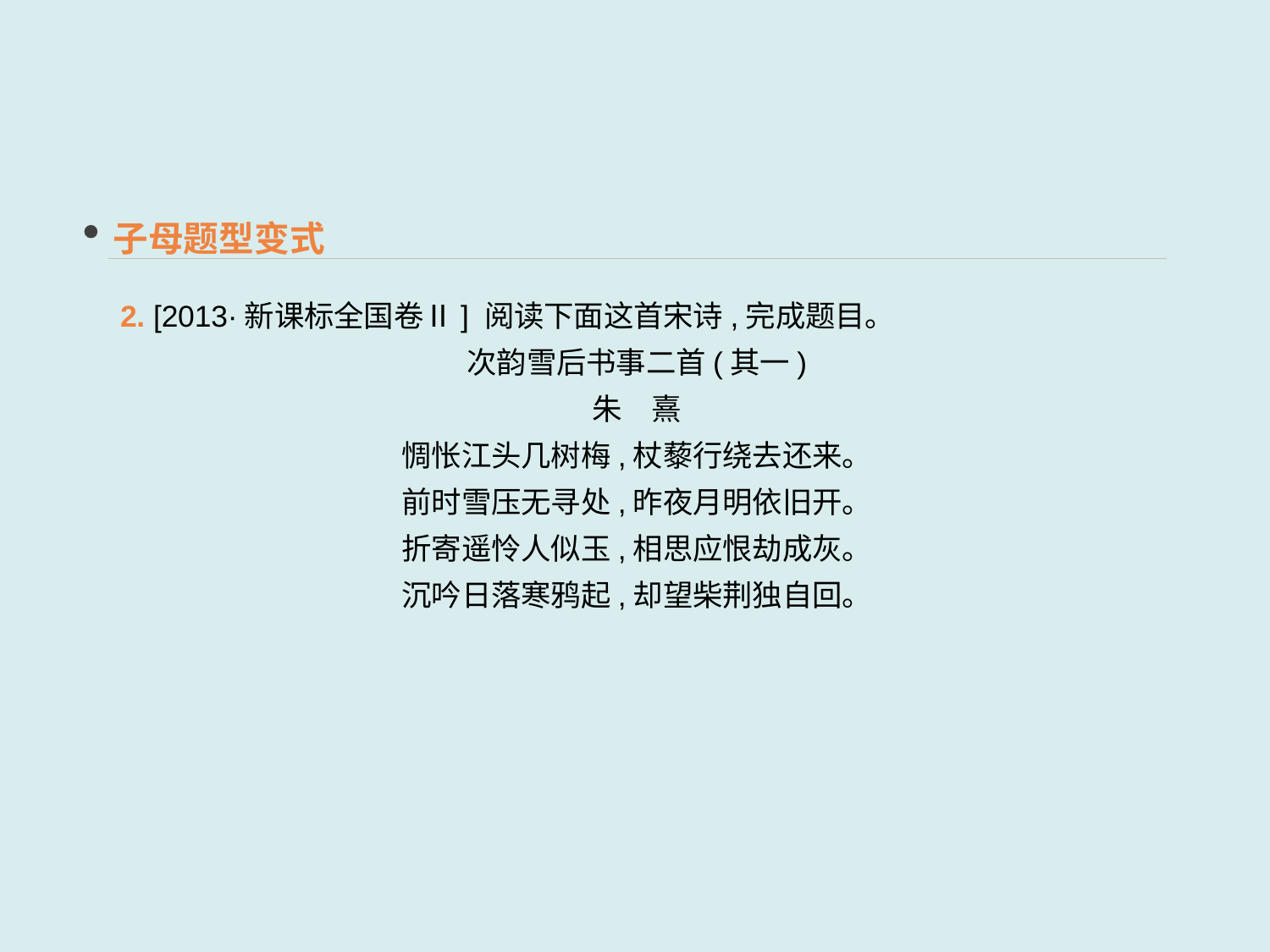

子母题型变式

2. [2013·新课标全国卷Ⅱ] 阅读下面这首宋诗,完成题目。
次韵雪后书事二首(其一)
朱　熹
惆怅江头几树梅,杖藜行绕去还来。
前时雪压无寻处,昨夜月明依旧开。
折寄遥怜人似玉,相思应恨劫成灰。
沉吟日落寒鸦起,却望柴荆独自回。